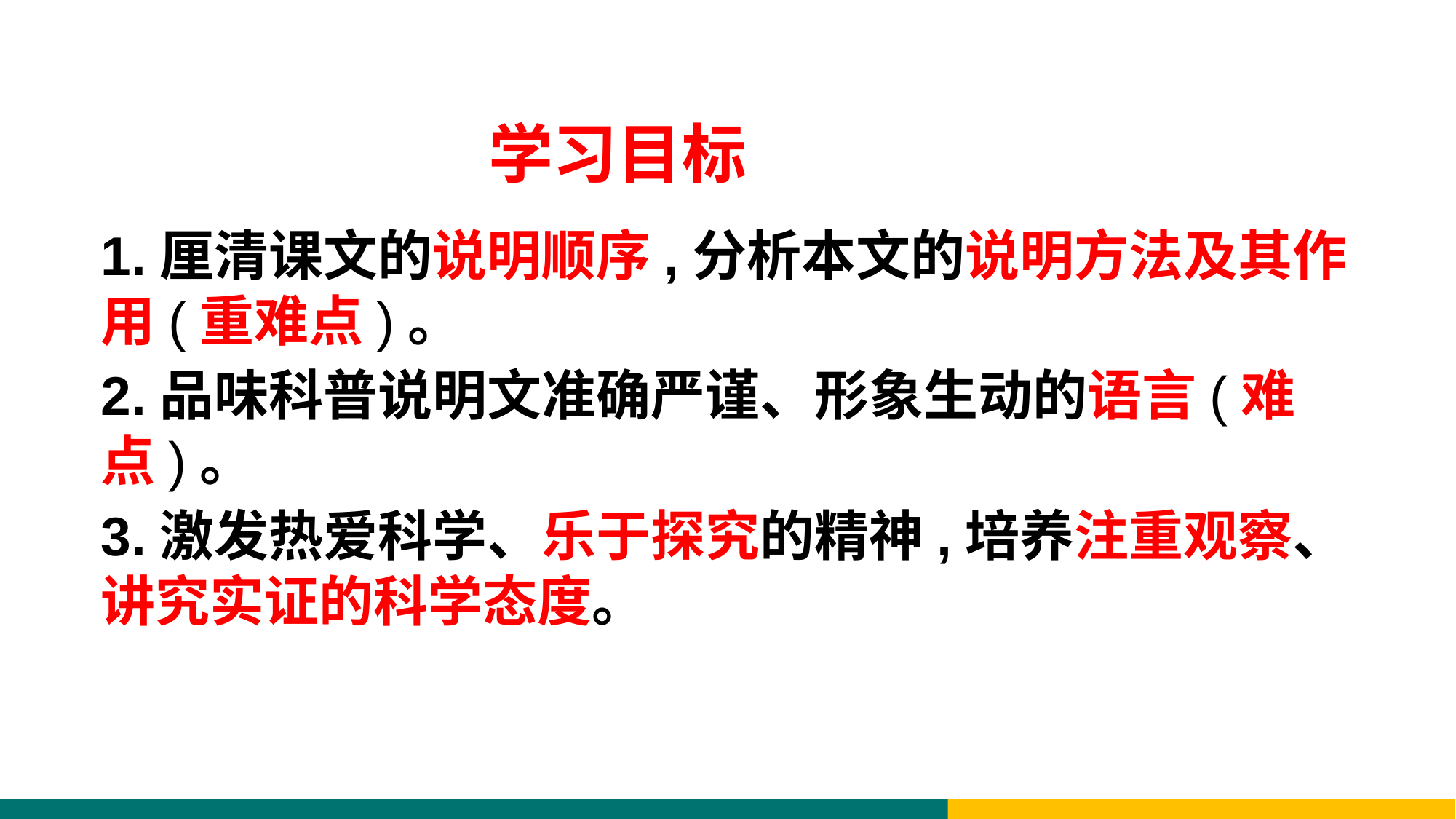

学习目标
1.厘清课文的说明顺序,分析本文的说明方法及其作用(重难点)。
2.品味科普说明文准确严谨、形象生动的语言(难点)。
3.激发热爱科学、乐于探究的精神,培养注重观察、讲究实证的科学态度。